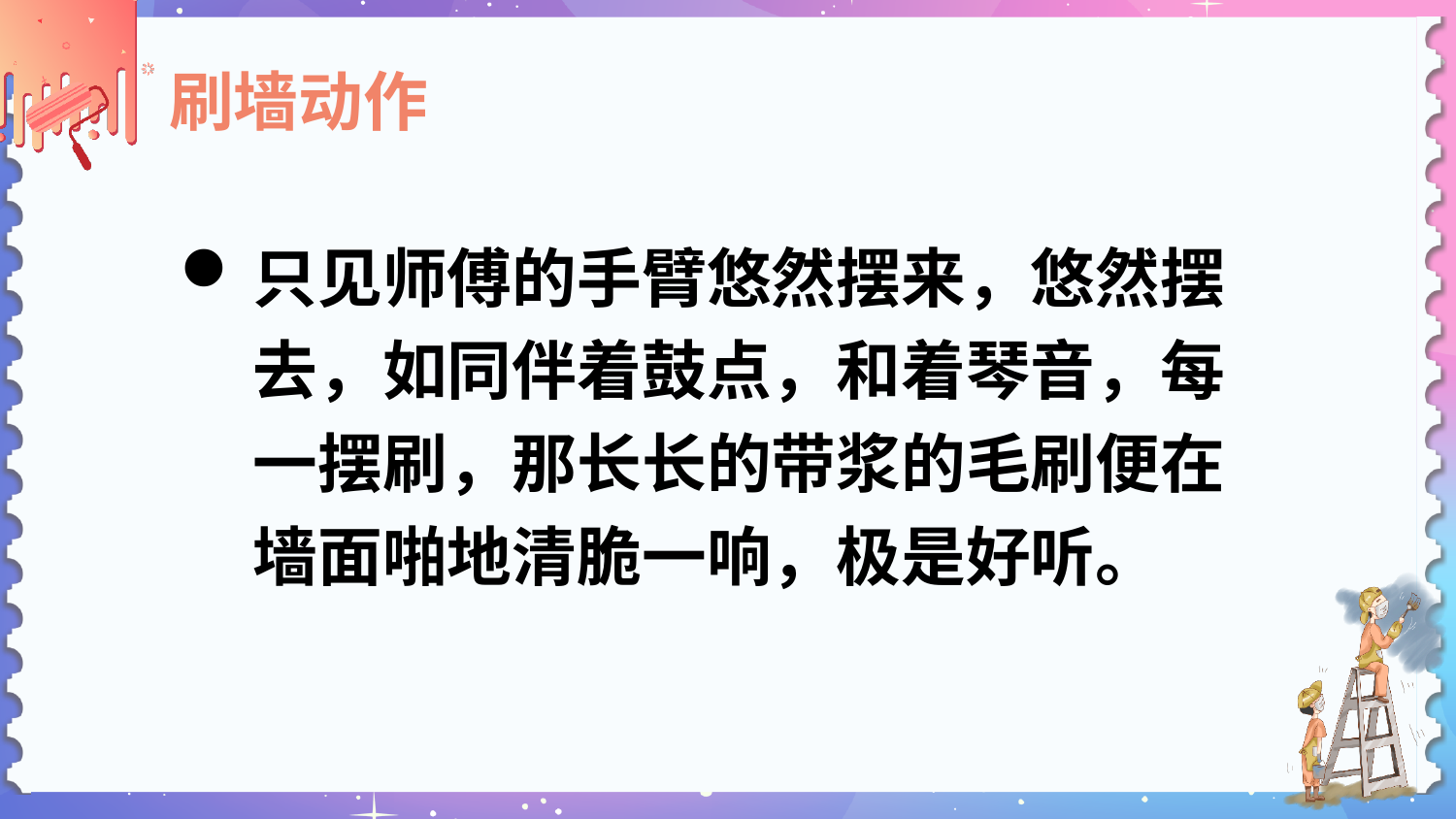

刷墙动作
只见师傅的手臂悠然摆来，悠然摆去，如同伴着鼓点，和着琴音，每一摆刷，那长长的带浆的毛刷便在墙面啪地清脆一响，极是好听。